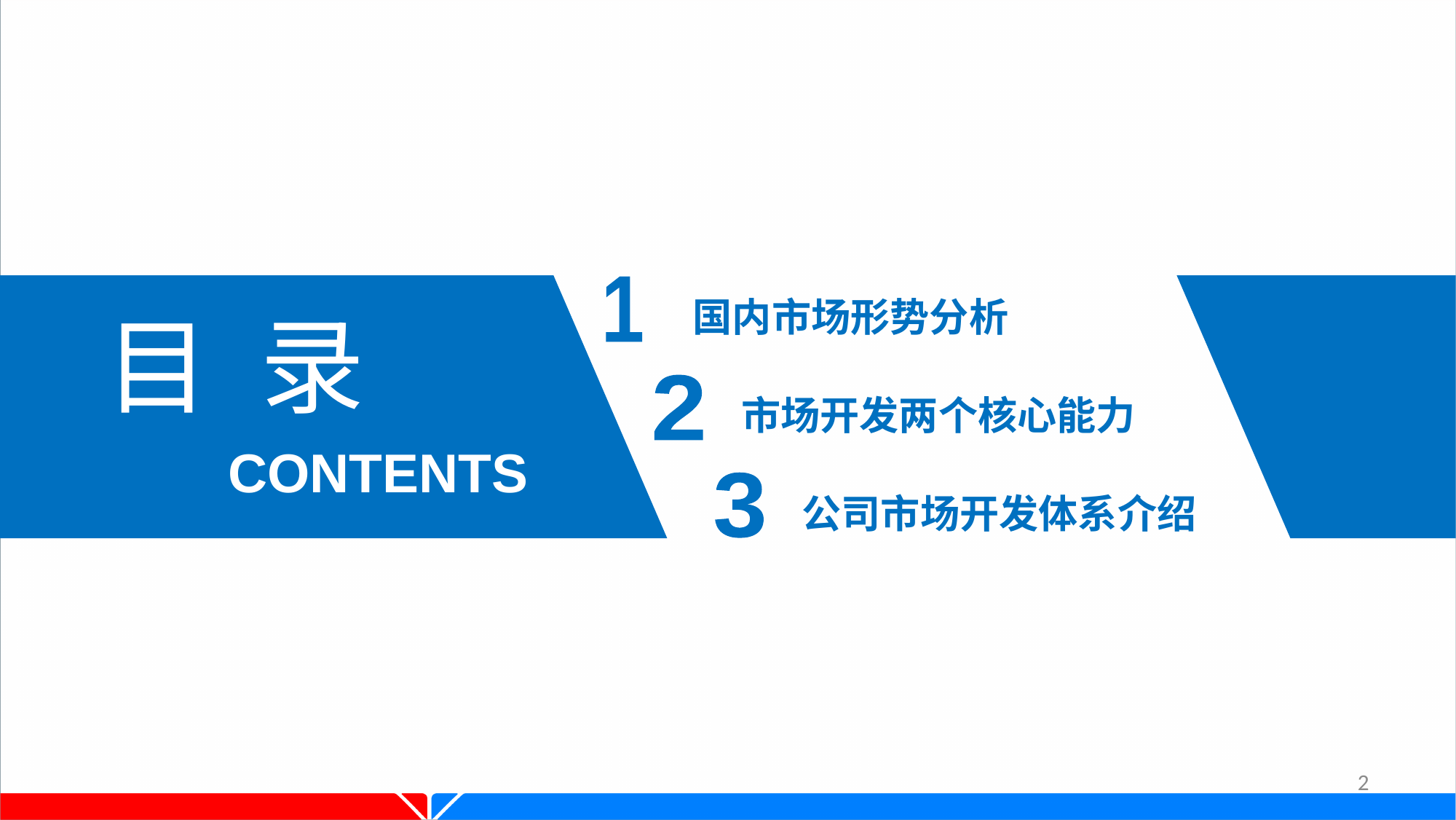

国内市场形势分析
1
目 录
市场开发两个核心能力
2
   CONTENTS
公司市场开发体系介绍
3
2